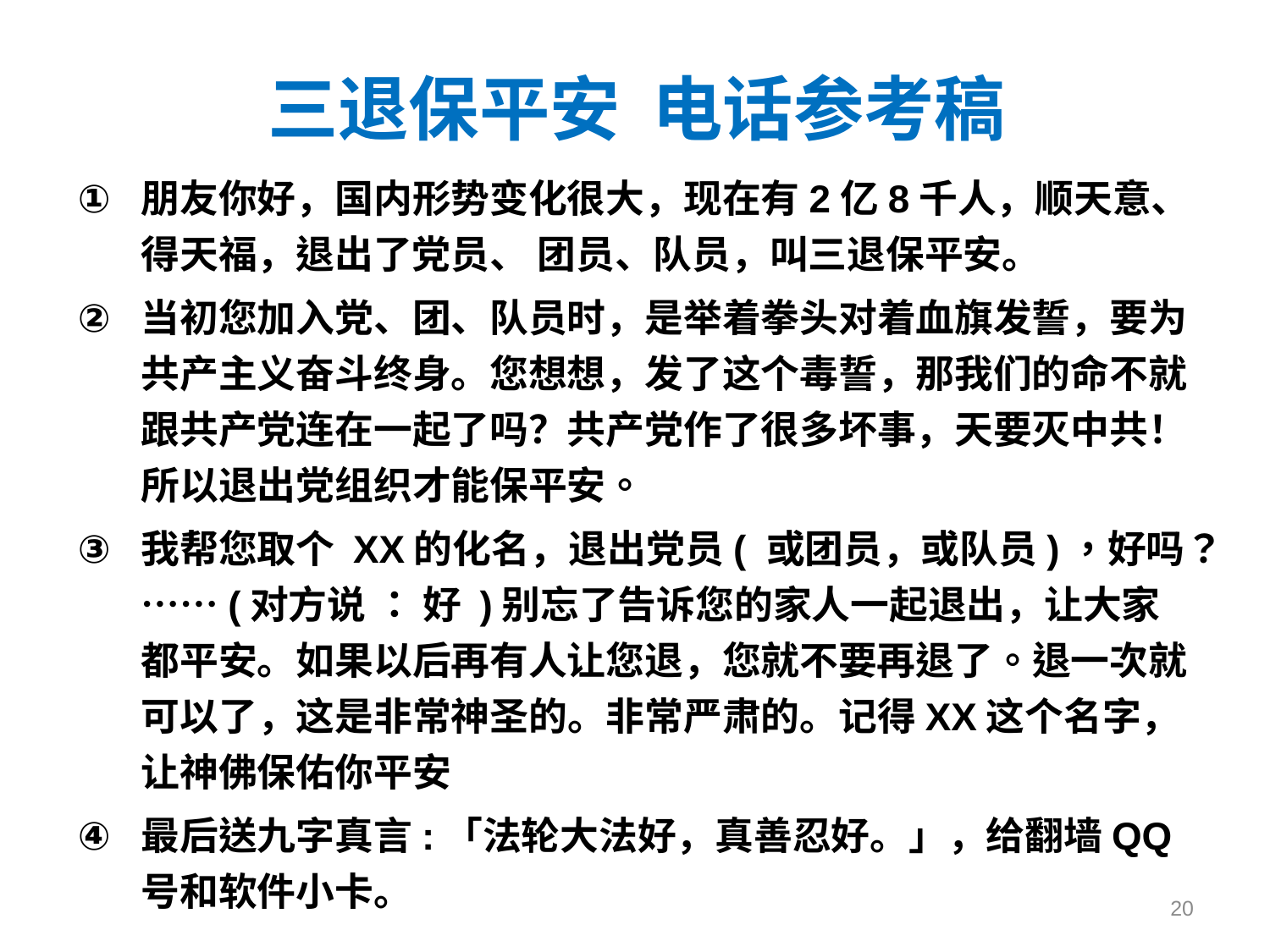

三退保平安  电话参考稿
朋友你好，国内形势变化很大，现在有2亿8千人，顺天意、得天福，退出了党员、 团员、队员，叫三退保平安。
当初您加入党、团、队员时，是举着拳头对着血旗发誓，要为共产主义奋斗终身。您想想，发了这个毒誓，那我们的命不就跟共产党连在一起了吗？共产党作了很多坏事，天要灭中共！所以退出党组织才能保平安。
我帮您取个 XX的化名，退出党员( 或团员，或队员)，好吗？……(对方说 ： 好 )别忘了告诉您的家人一起退出，让大家都平安。如果以后再有人让您退，您就不要再退了。退一次就可以了，这是非常神圣的。非常严肃的。记得XX这个名字，让神佛保佑你平安
最后送九字真言:「法轮大法好，真善忍好。」，给翻墙QQ号和软件小卡。

20